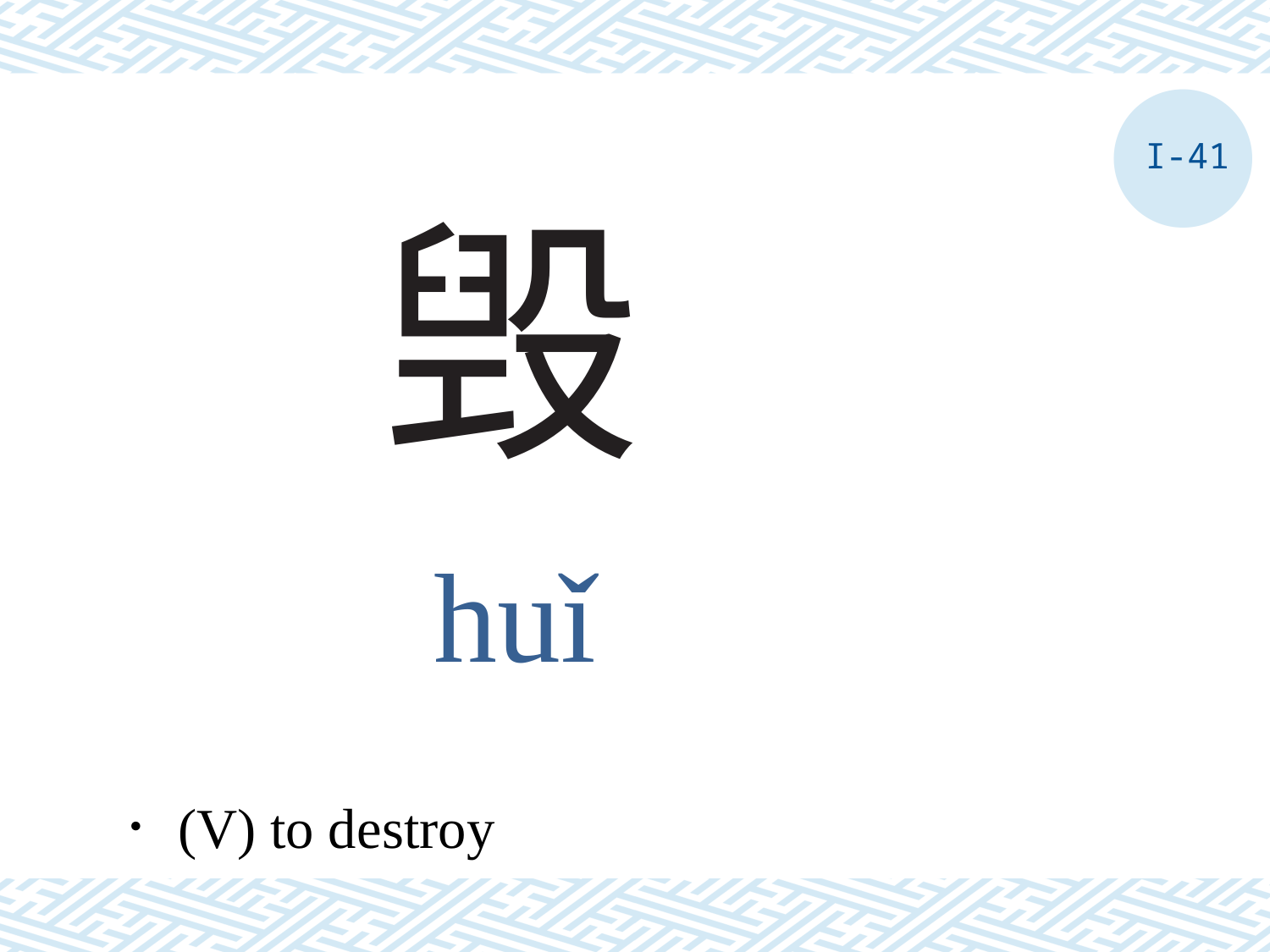

I-41
# 毁
huǐ
．(V) to destroy